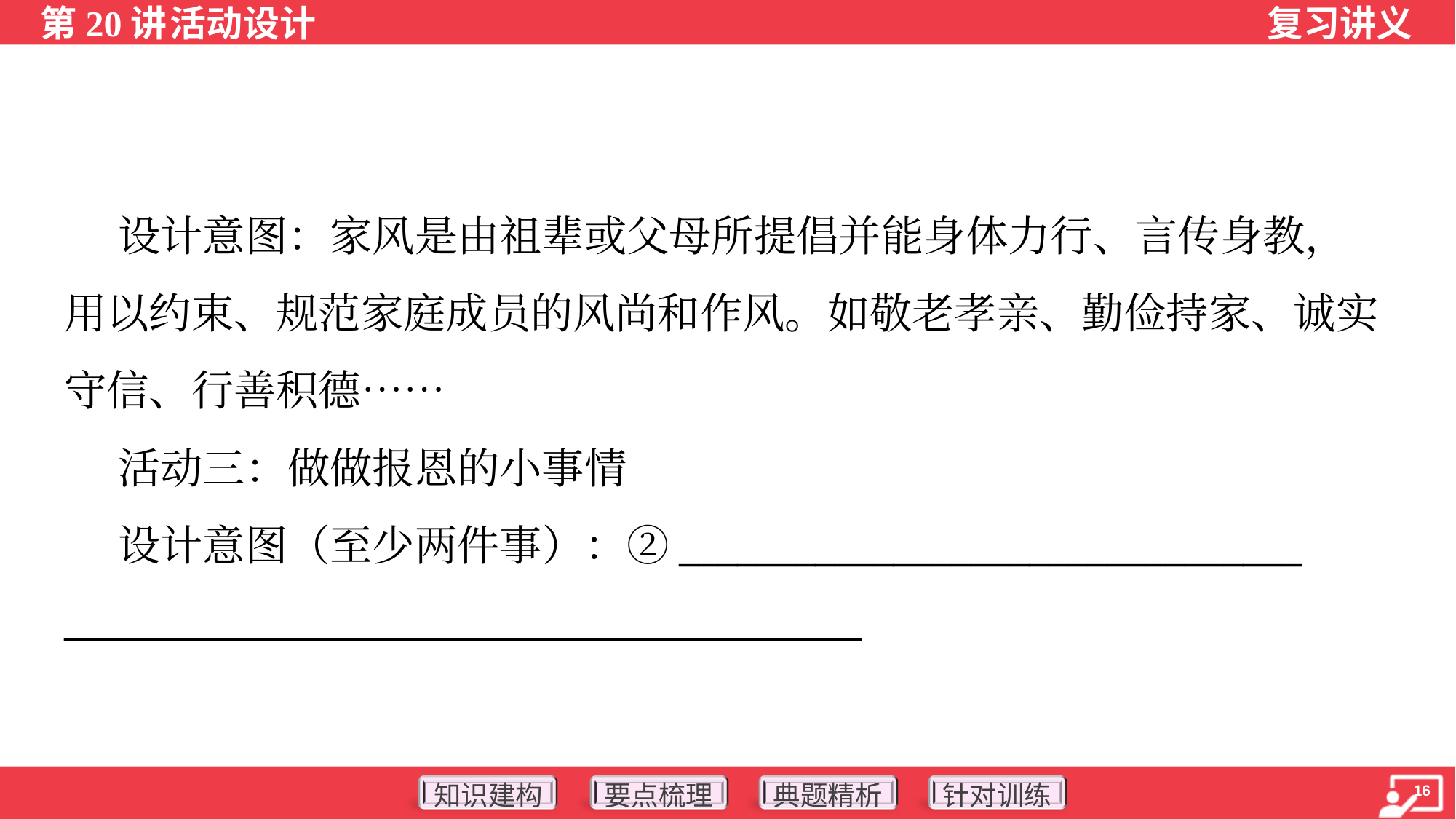

设计意图：家风是由祖辈或父母所提倡并能身体力行、言传身教，
用以约束、规范家庭成员的风尚和作风。如敬老孝亲、勤俭持家、诚实
守信、行善积德……
    活动三：做做报恩的小事情
    设计意图（至少两件事）：②________________________________
_________________________________________